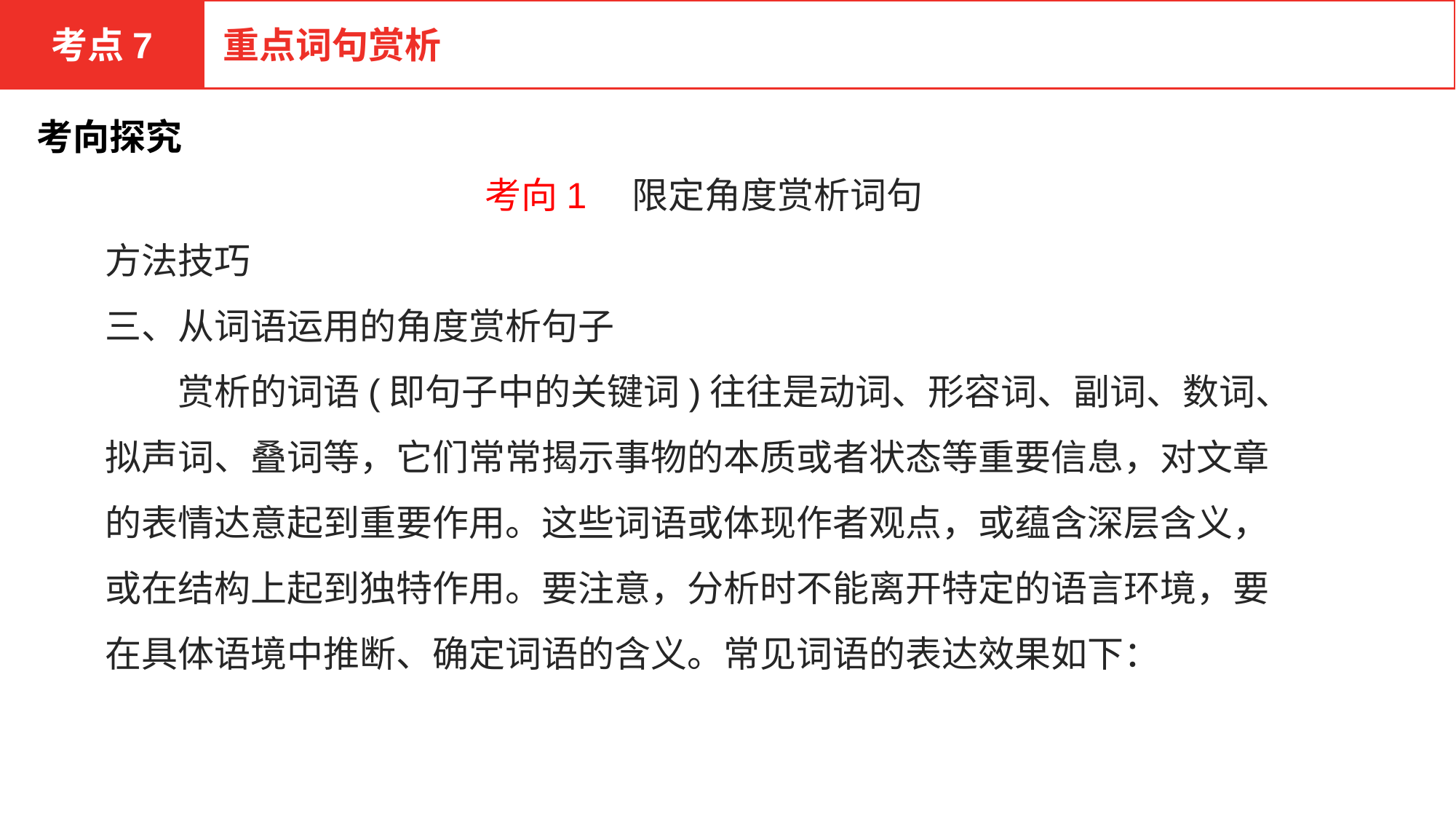

考点7
重点词句赏析
考向探究
考向1　限定角度赏析词句
方法技巧
三、从词语运用的角度赏析句子
　　赏析的词语(即句子中的关键词)往往是动词、形容词、副词、数词、拟声词、叠词等，它们常常揭示事物的本质或者状态等重要信息，对文章的表情达意起到重要作用。这些词语或体现作者观点，或蕴含深层含义，或在结构上起到独特作用。要注意，分析时不能离开特定的语言环境，要在具体语境中推断、确定词语的含义。常见词语的表达效果如下：